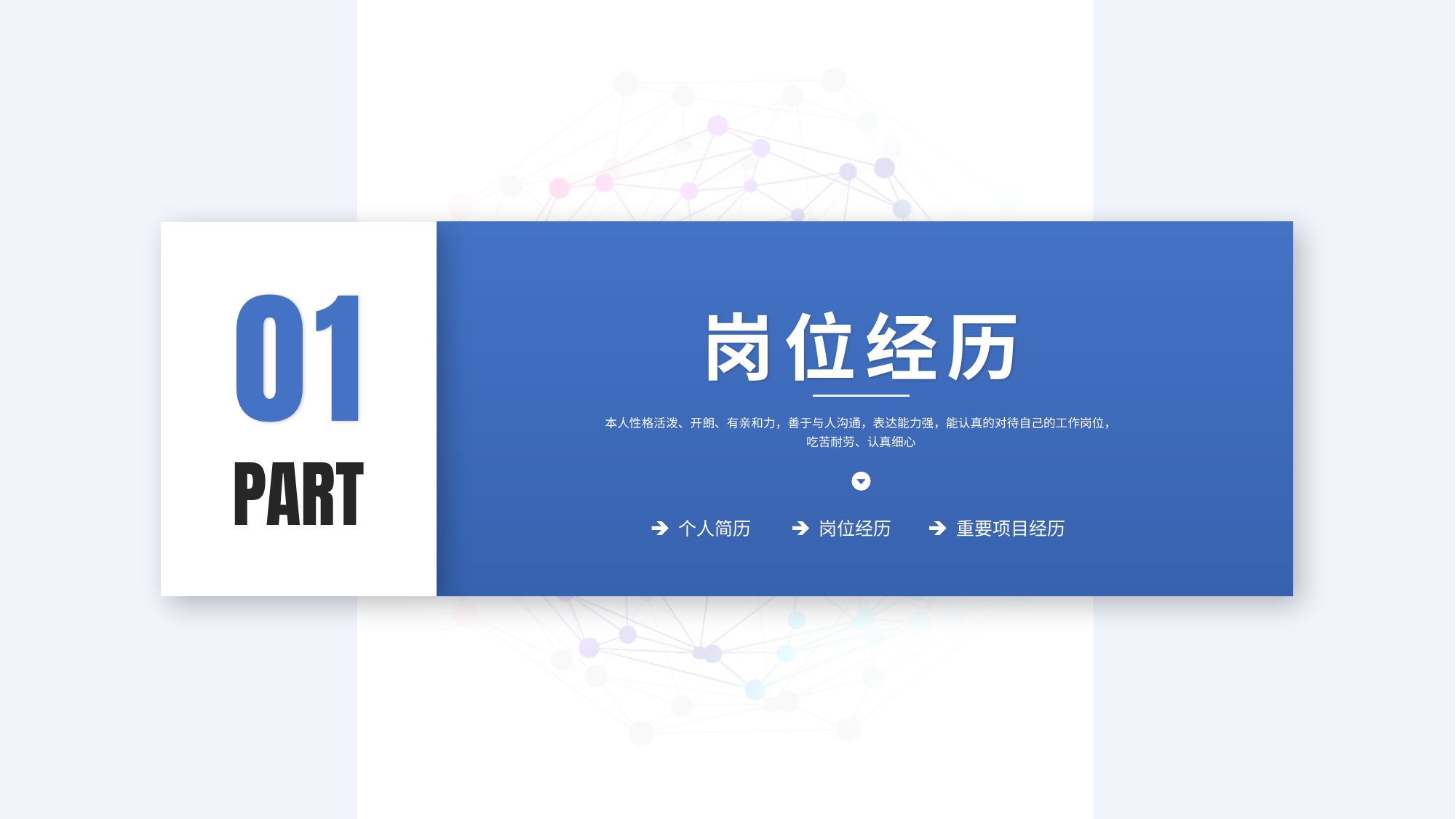

01
岗位经历
本人性格活泼、开朗、有亲和力，善于与人沟通，表达能力强，能认真的对待自己的工作岗位，吃苦耐劳、认真细心
PART

个人简历
岗位经历
重要项目经历